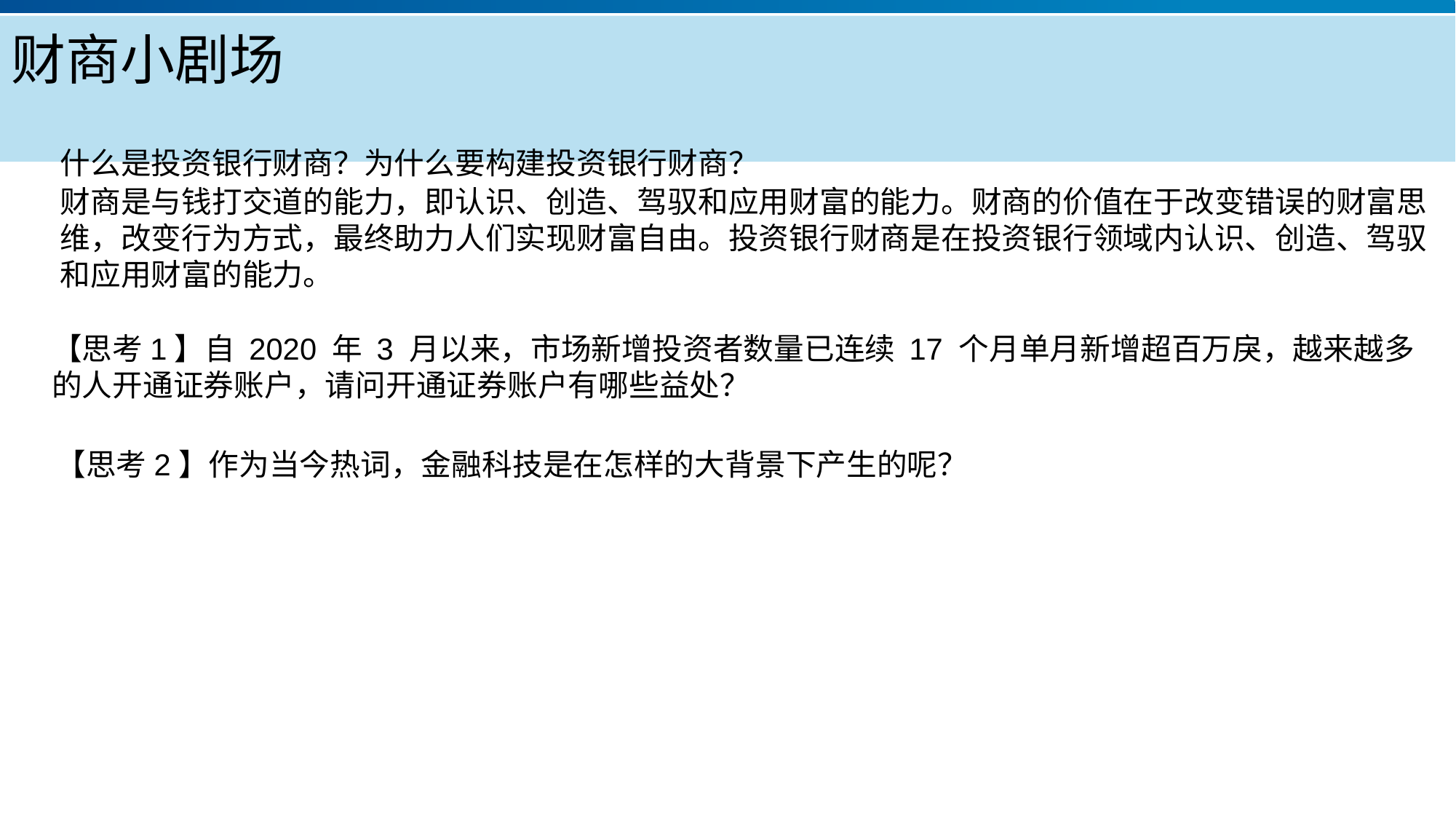

# 财商小剧场
什么是投资银行财商？为什么要构建投资银行财商？
财商是与钱打交道的能力，即认识、创造、驾驭和应用财富的能力。财商的价值在于改变错误的财富思维，改变行为方式，最终助力人们实现财富自由。投资银行财商是在投资银行领域内认识、创造、驾驭和应用财富的能力。

【思考1】自 2020 年 3 月以来，市场新增投资者数量已连续 17 个月单月新增超百万戾，越来越多的人开通证券账户，请问开通证券账户有哪些益处？

【思考2】作为当今热词，金融科技是在怎样的大背景下产生的呢？